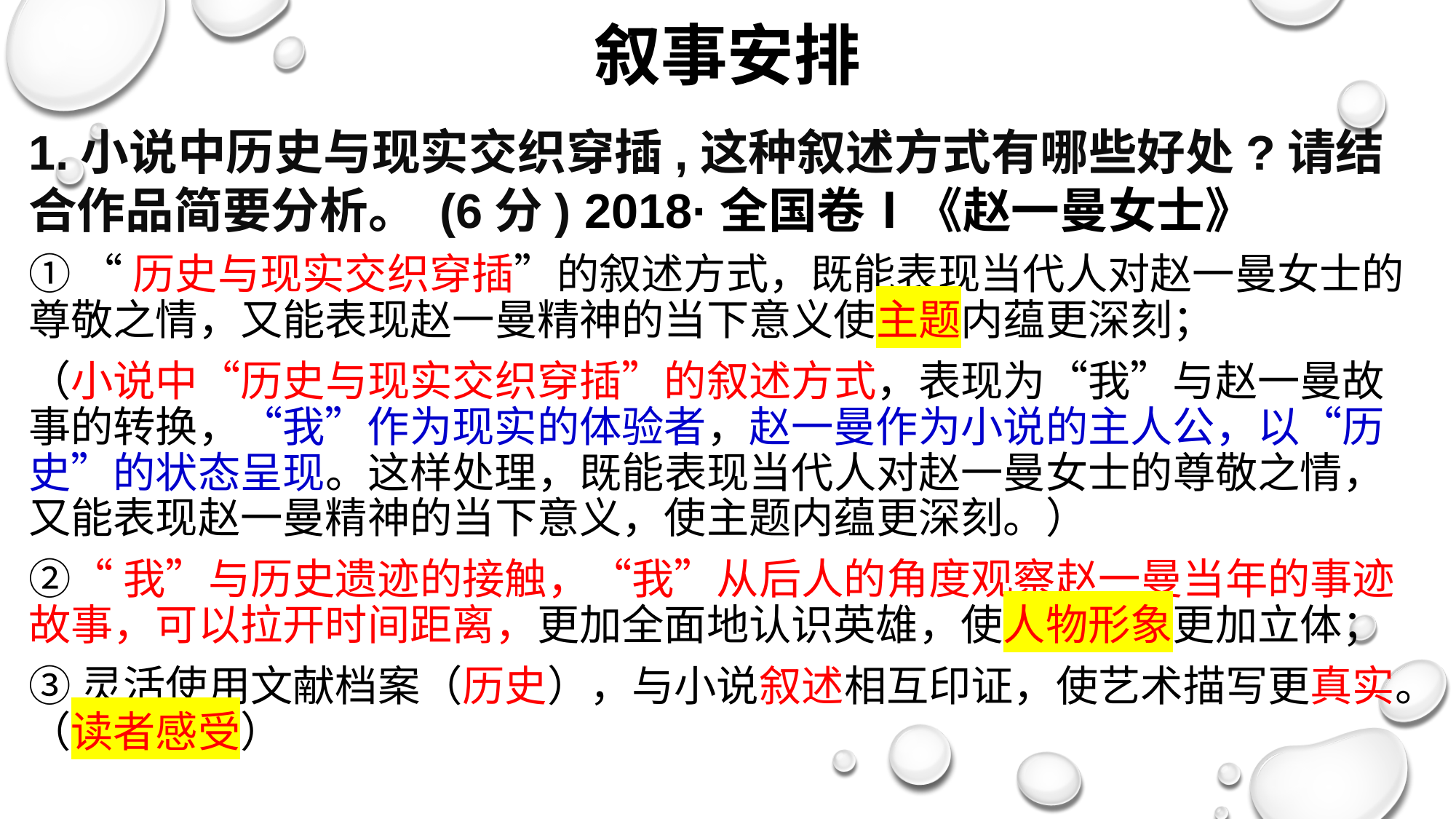

# 叙事安排
1.小说中历史与现实交织穿插,这种叙述方式有哪些好处?请结合作品简要分析。 (6分) 2018·全国卷Ⅰ《赵一曼女士》
① “历史与现实交织穿插”的叙述方式，既能表现当代人对赵一曼女士的尊敬之情，又能表现赵一曼精神的当下意义使主题内蕴更深刻；
（小说中“历史与现实交织穿插”的叙述方式，表现为“我”与赵一曼故事的转换，“我”作为现实的体验者，赵一曼作为小说的主人公，以“历史”的状态呈现。这样处理，既能表现当代人对赵一曼女士的尊敬之情，又能表现赵一曼精神的当下意义，使主题内蕴更深刻。）
②“我”与历史遗迹的接触，“我”从后人的角度观察赵一曼当年的事迹故事，可以拉开时间距离，更加全面地认识英雄，使人物形象更加立体；
③灵活使用文献档案（历史），与小说叙述相互印证，使艺术描写更真实。（读者感受）